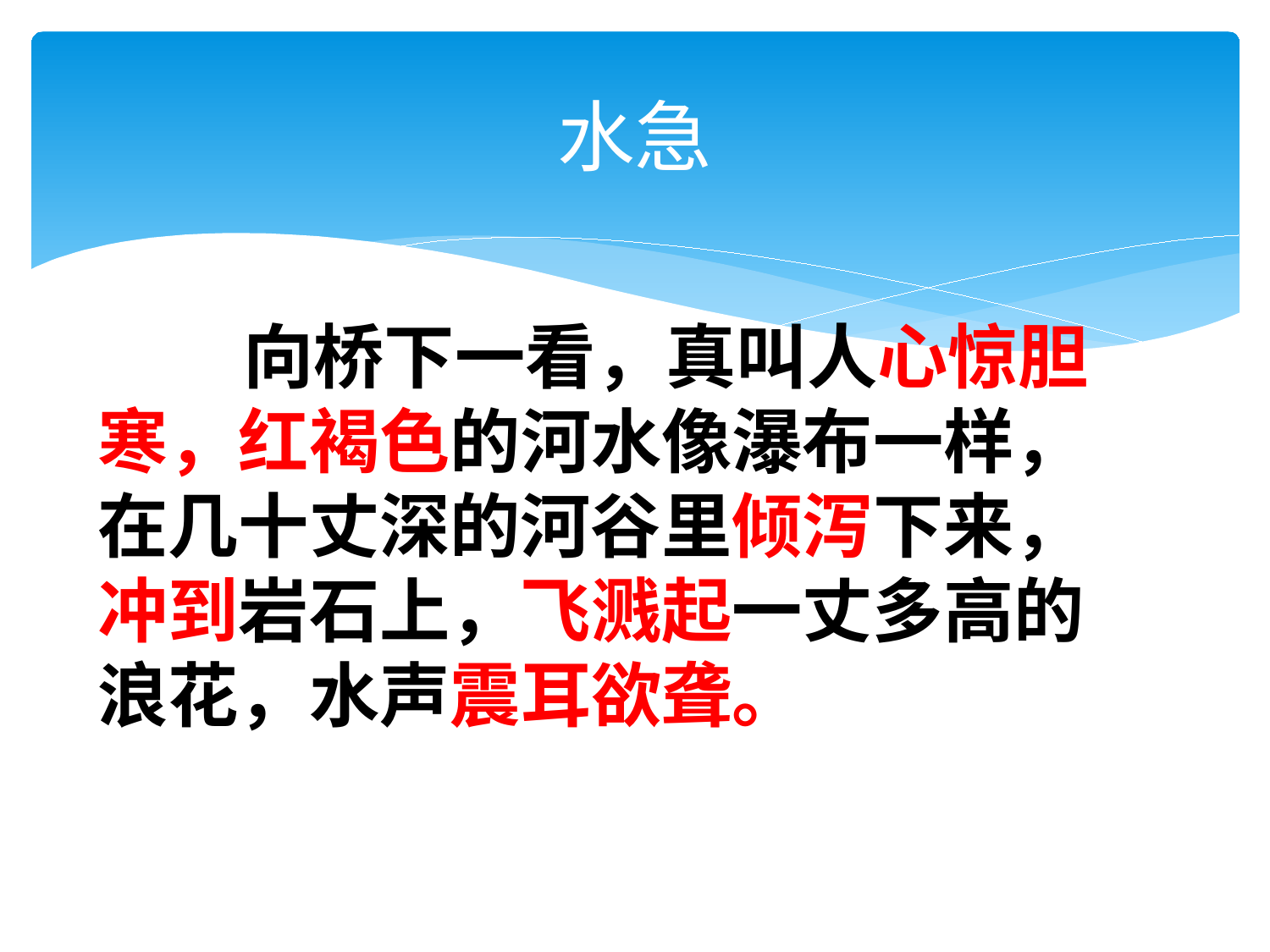

# 水急
        向桥下一看，真叫人心惊胆寒，红褐色的河水像瀑布一样，在几十丈深的河谷里倾泻下来，冲到岩石上，飞溅起一丈多高的浪花，水声震耳欲聋。